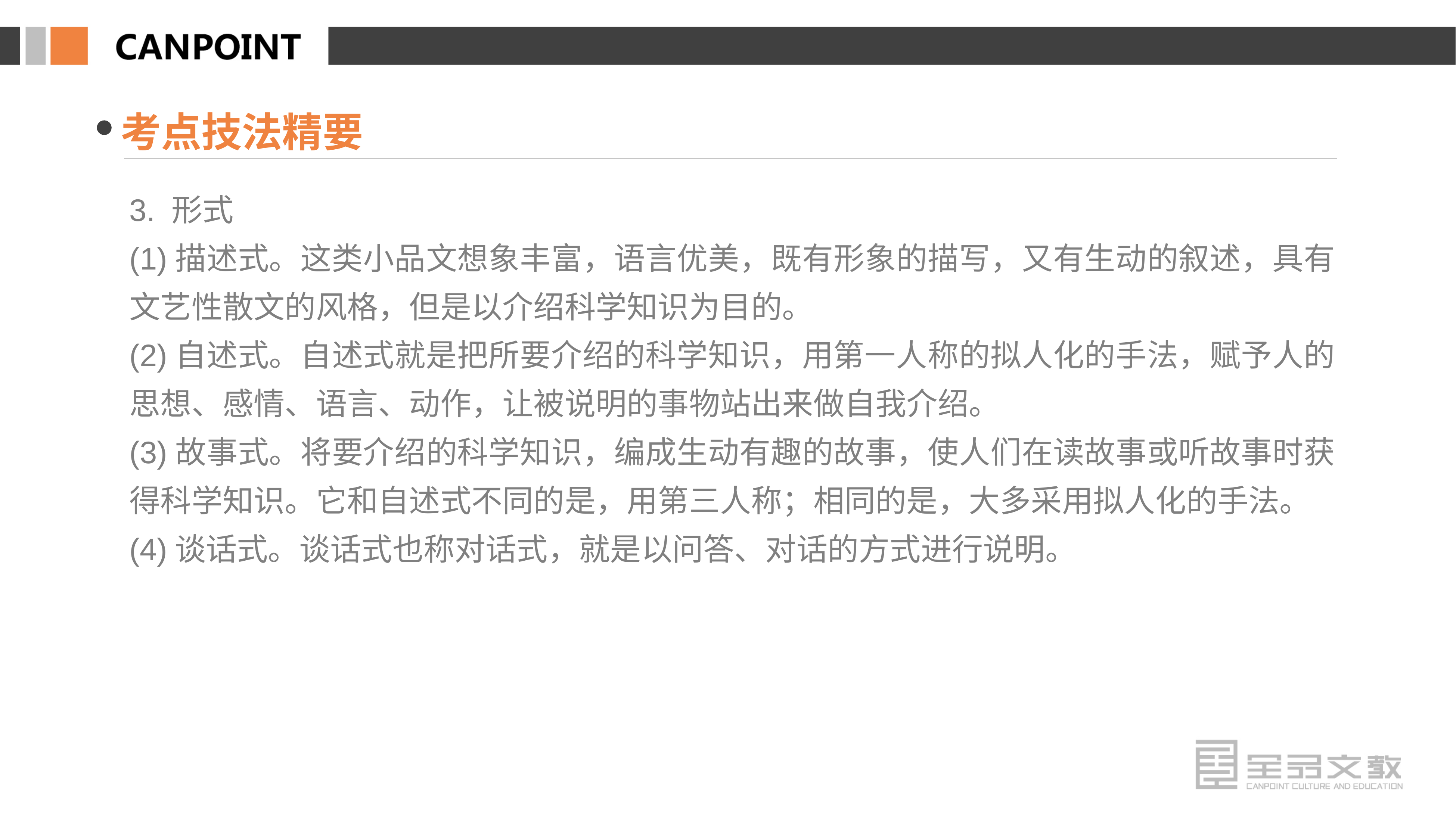

考点技法精要

3. 形式
(1)描述式。这类小品文想象丰富，语言优美，既有形象的描写，又有生动的叙述，具有文艺性散文的风格，但是以介绍科学知识为目的。
(2)自述式。自述式就是把所要介绍的科学知识，用第一人称的拟人化的手法，赋予人的思想、感情、语言、动作，让被说明的事物站出来做自我介绍。
(3)故事式。将要介绍的科学知识，编成生动有趣的故事，使人们在读故事或听故事时获得科学知识。它和自述式不同的是，用第三人称；相同的是，大多采用拟人化的手法。
(4)谈话式。谈话式也称对话式，就是以问答、对话的方式进行说明。